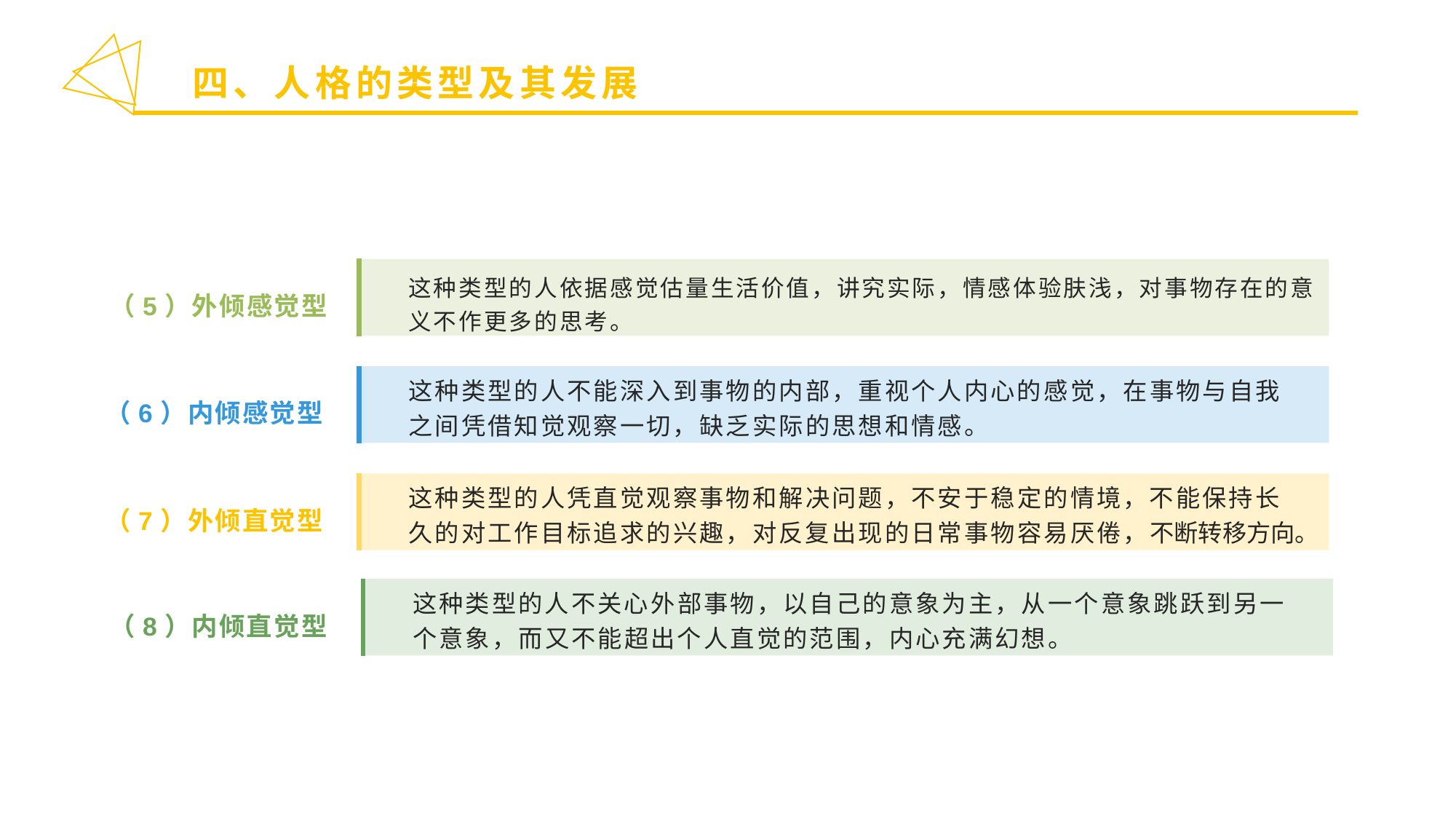

四、人格的类型及其发展

这种类型的人依据感觉估量生活价值，讲究实际，情感体验肤浅，对事物存在的意
义不作更多的思考。

（5）外倾感觉型
这种类型的人不能深入到事物的内部，重视个人内心的感觉，在事物与自我之间凭借知觉观察一切，缺乏实际的思想和情感。

（6）内倾感觉型
这种类型的人凭直觉观察事物和解决问题，不安于稳定的情境，不能保持长久的对工作目标追求的兴趣，对反复出现的日常事物容易厌倦，不断转移方向。

（7）外倾直觉型
这种类型的人不关心外部事物，以自己的意象为主，从一个意象跳跃到另一个意象，而又不能超出个人直觉的范围，内心充满幻想。

（8）内倾直觉型